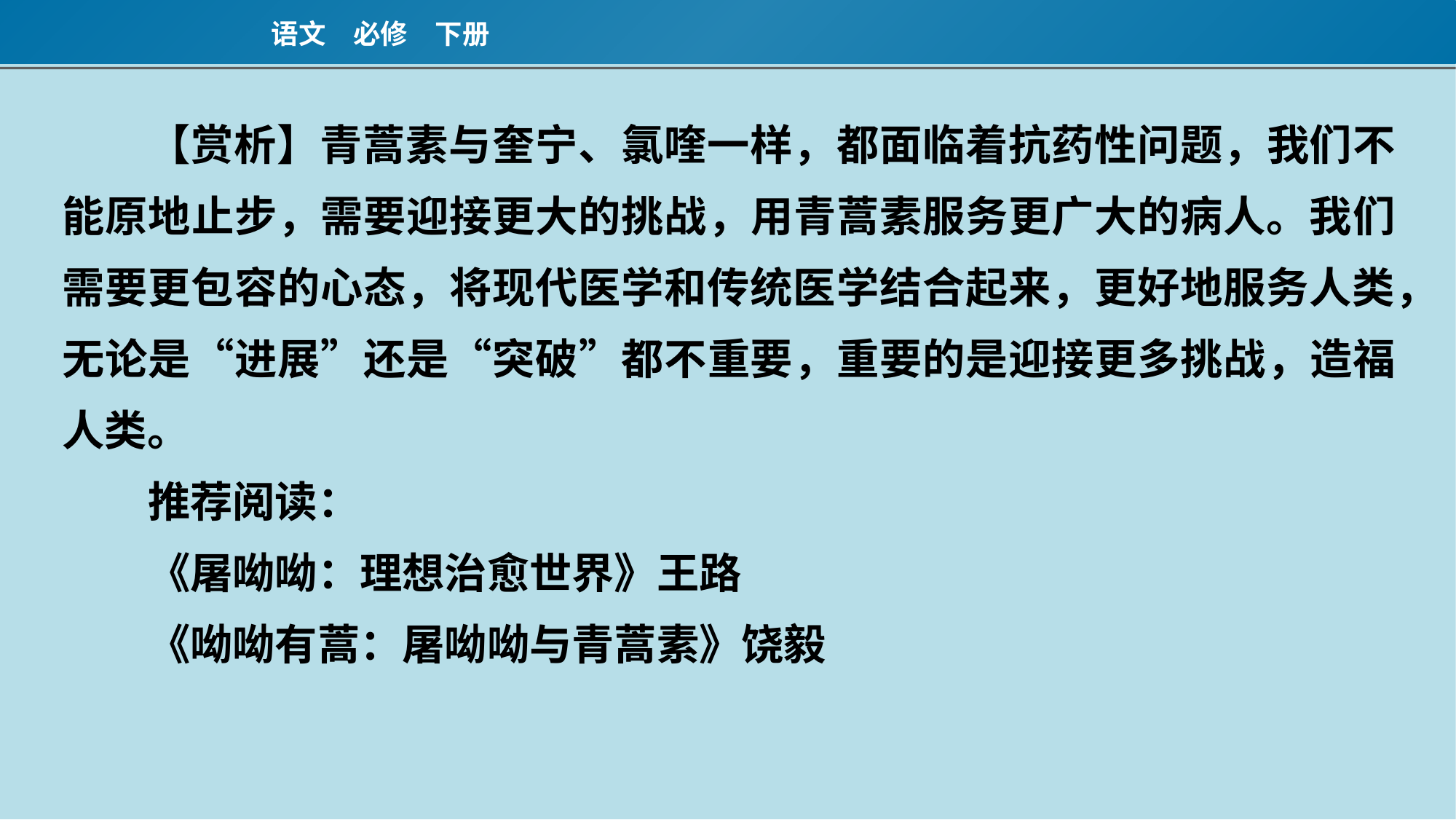

【赏析】青蒿素与奎宁、氯喹一样，都面临着抗药性问题，我们不能原地止步，需要迎接更大的挑战，用青蒿素服务更广大的病人。我们需要更包容的心态，将现代医学和传统医学结合起来，更好地服务人类，无论是“进展”还是“突破”都不重要，重要的是迎接更多挑战，造福人类。
推荐阅读：
《屠呦呦：理想治愈世界》王路
《呦呦有蒿：屠呦呦与青蒿素》饶毅